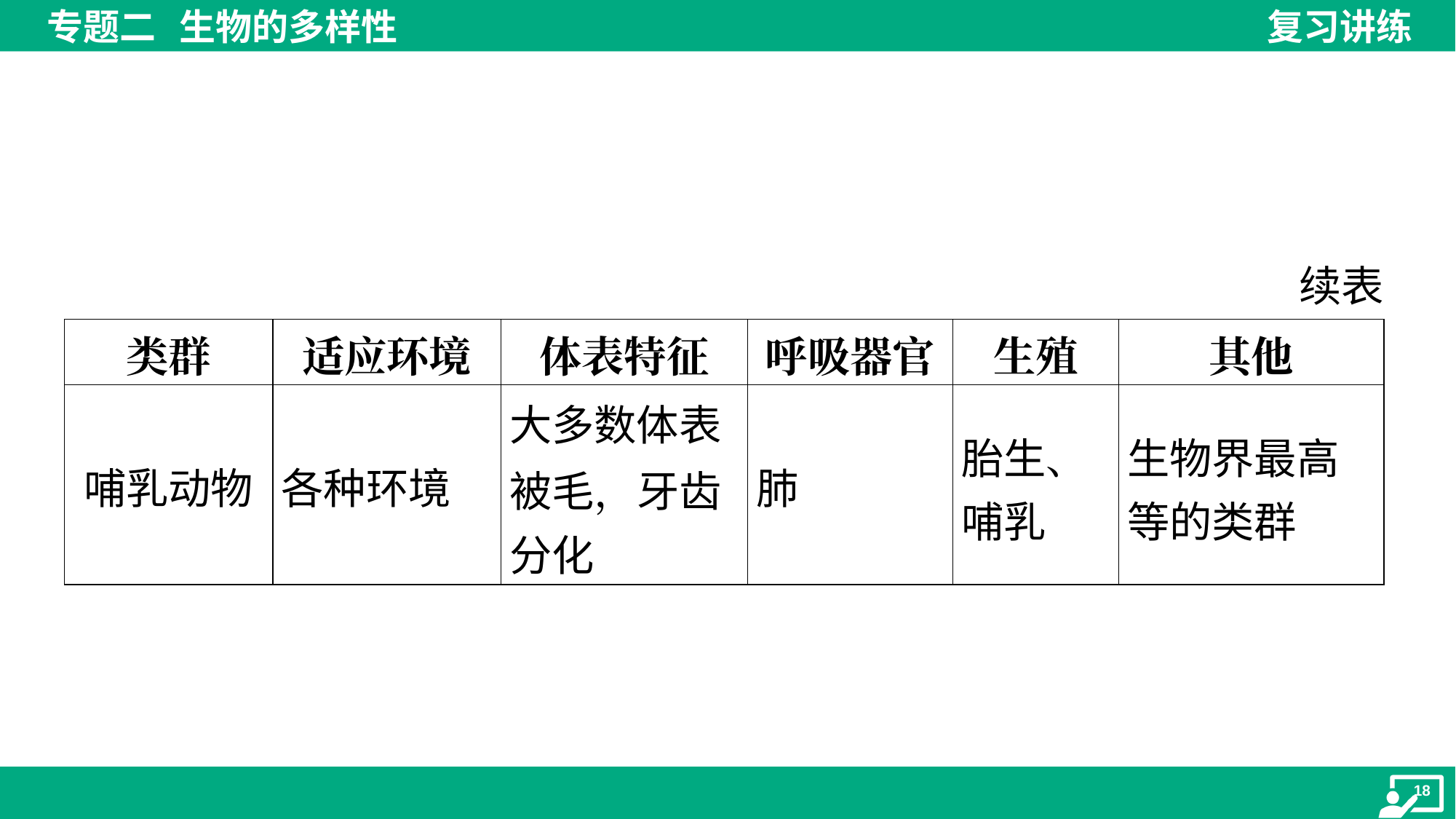

续表
| 类群 | 适应环境 | 体表特征 | 呼吸器官 | 生殖 | 其他 |
| --- | --- | --- | --- | --- | --- |
| 哺乳动物 | 各种环境 | 大多数体表 被毛，牙齿 分化 | 肺 | 胎生、 哺乳 | 生物界最高 等的类群 |